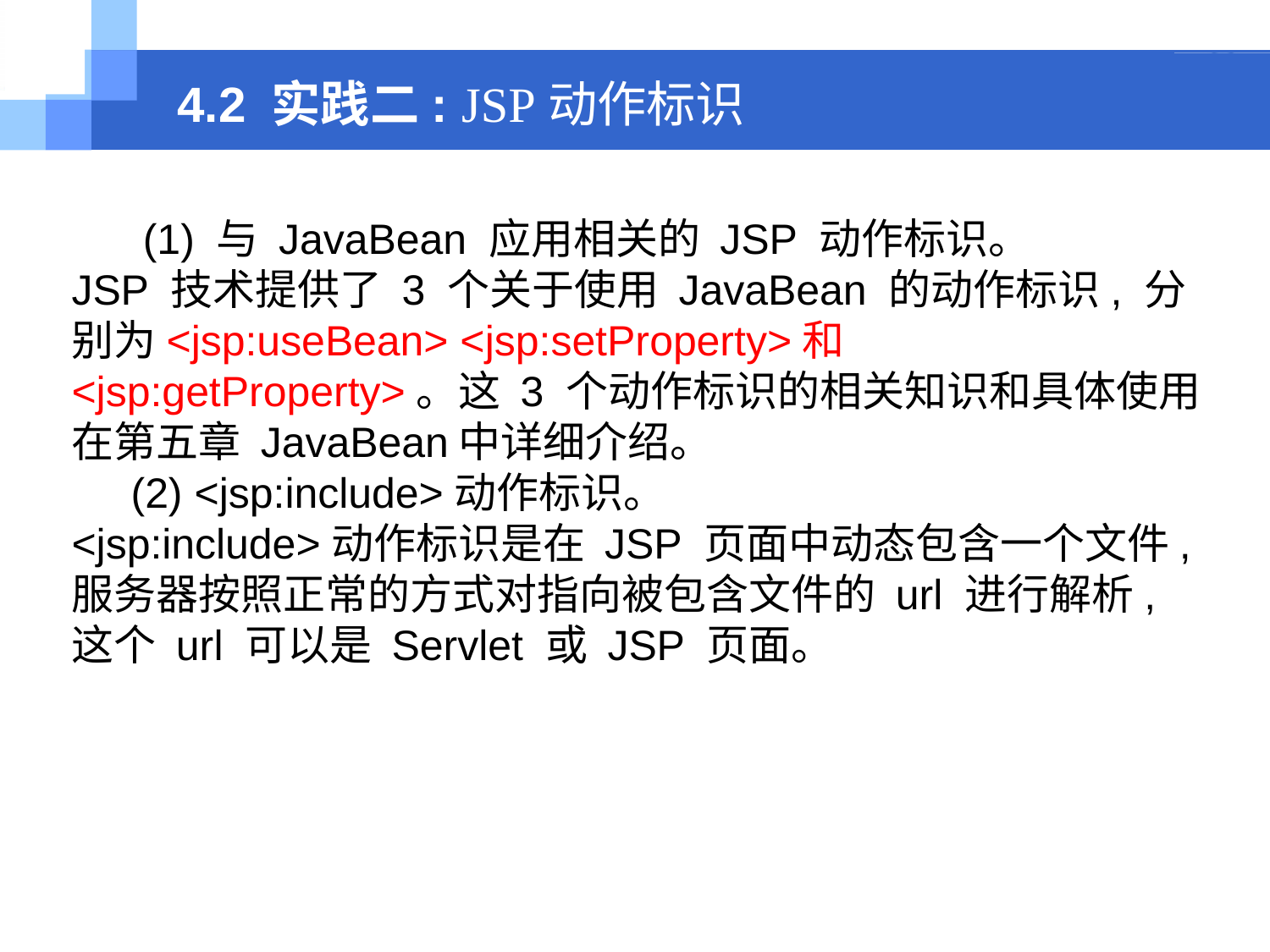

4.2 实践二: JSP动作标识

      (1) 与 JavaBean 应用相关的 JSP 动作标识。
JSP 技术提供了 3 个关于使用 JavaBean 的动作标识, 分别为<jsp:useBean> <jsp:setProperty>和<jsp:getProperty>。这 3 个动作标识的相关知识和具体使用在第五章 JavaBean中详细介绍。
     (2) <jsp:include>动作标识。
<jsp:include>动作标识是在 JSP 页面中动态包含一个文件, 服务器按照正常的方式对指向被包含文件的 url 进行解析, 这个 url 可以是 Servlet 或 JSP 页面。